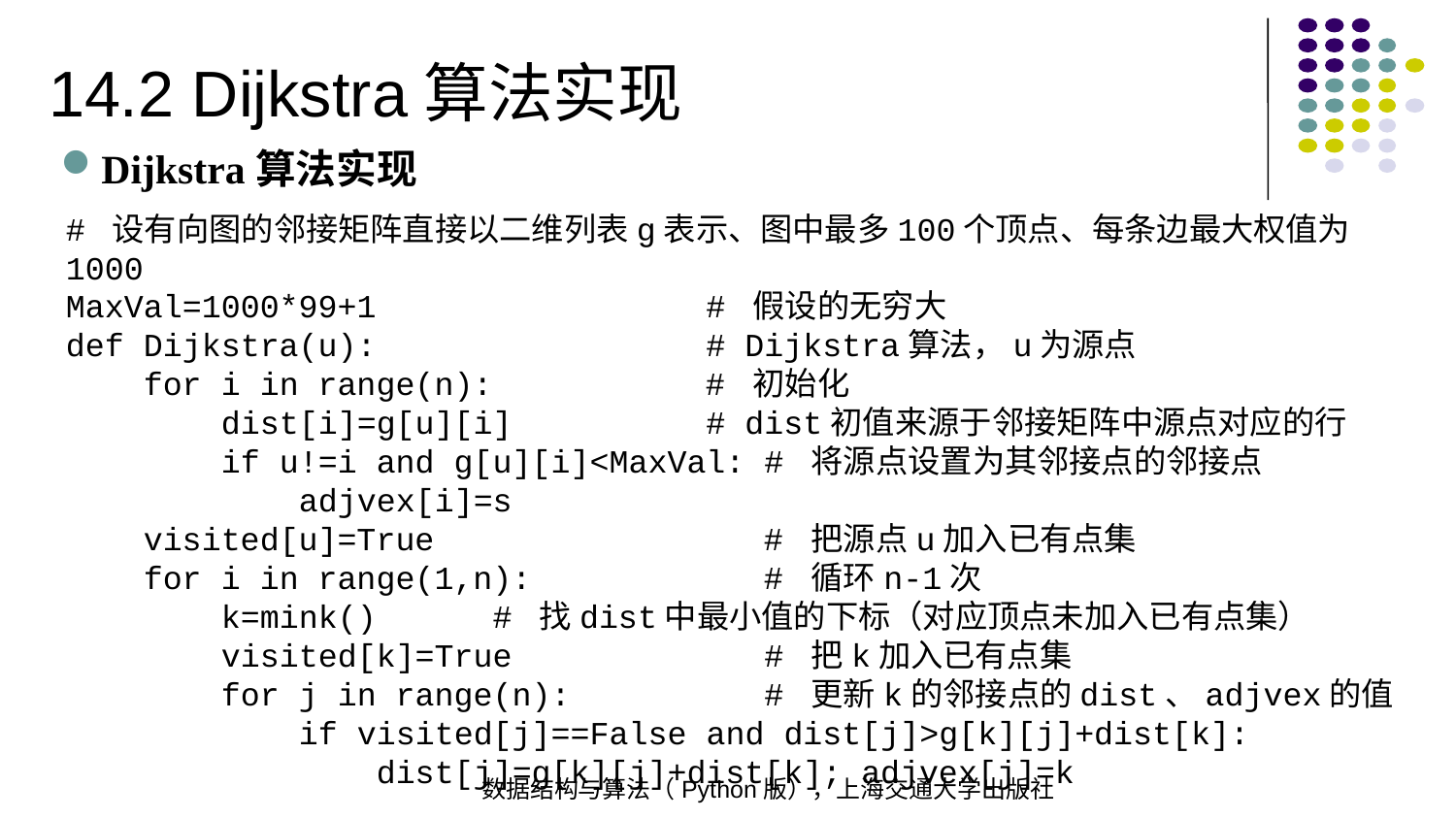

14.2 Dijkstra算法实现
Dijkstra算法实现
# 设有向图的邻接矩阵直接以二维列表g表示、图中最多100个顶点、每条边最大权值为1000
MaxVal=1000*99+1                 # 假设的无穷大
def Dijkstra(u):                 # Dijkstra算法，u为源点
    for i in range(n):           # 初始化
        dist[i]=g[u][i]          # dist初值来源于邻接矩阵中源点对应的行
        if u!=i and g[u][i]<MaxVal: # 将源点设置为其邻接点的邻接点
            adjvex[i]=s
    visited[u]=True                 # 把源点u加入已有点集
    for i in range(1,n):            # 循环n-1次
        k=mink()      # 找dist中最小值的下标（对应顶点未加入已有点集）
        visited[k]=True             # 把k加入已有点集
        for j in range(n):          # 更新k的邻接点的dist、adjvex的值
            if visited[j]==False and dist[j]>g[k][j]+dist[k]:
                dist[j]=g[k][j]+dist[k]; adjvex[j]=k